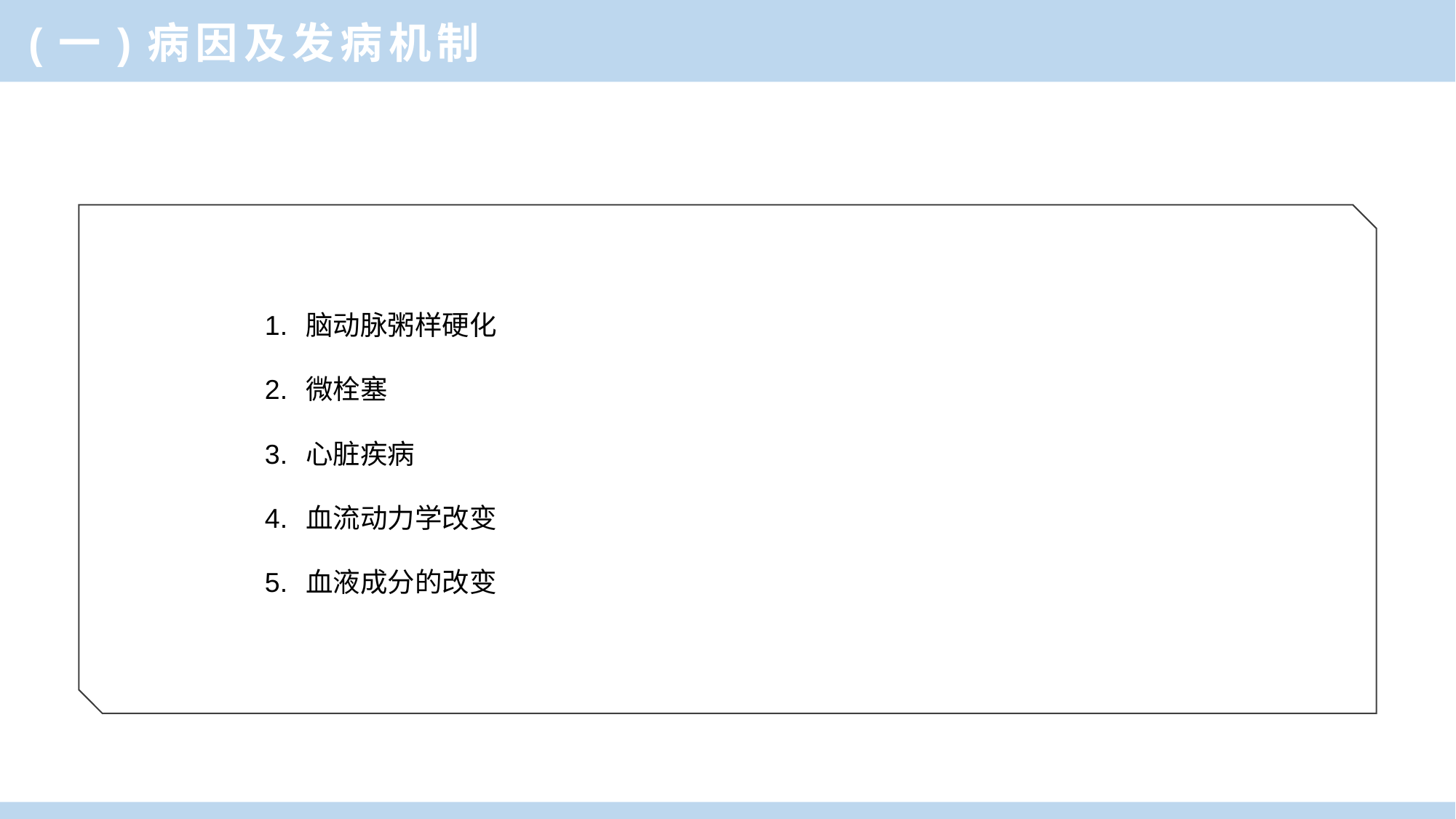

(一)病因及发病机制

脑动脉粥样硬化
微栓塞
心脏疾病
血流动力学改变
血液成分的改变